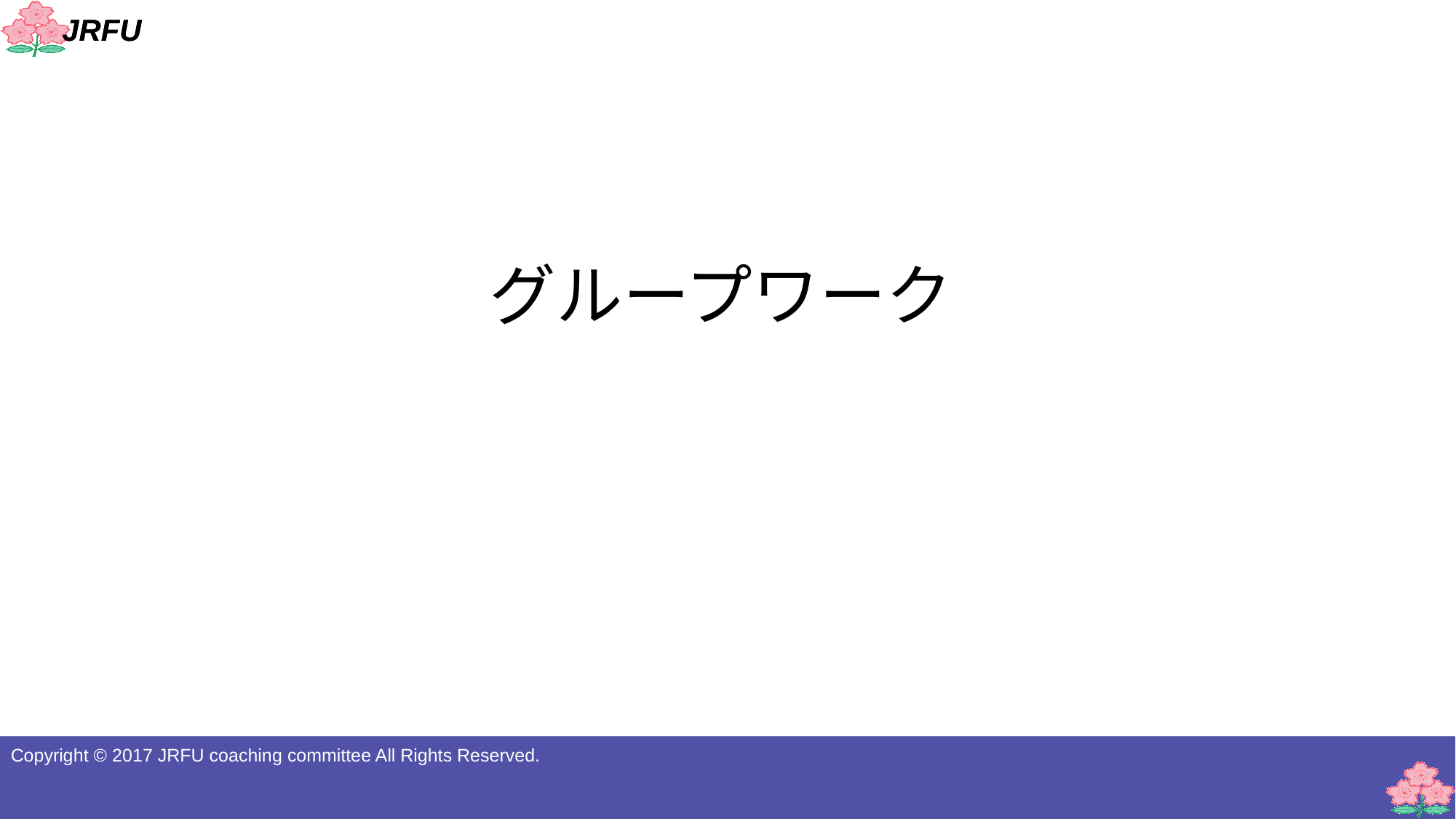

# グループワーク
Copyright © 2017 JRFU coaching committee All Rights Reserved.